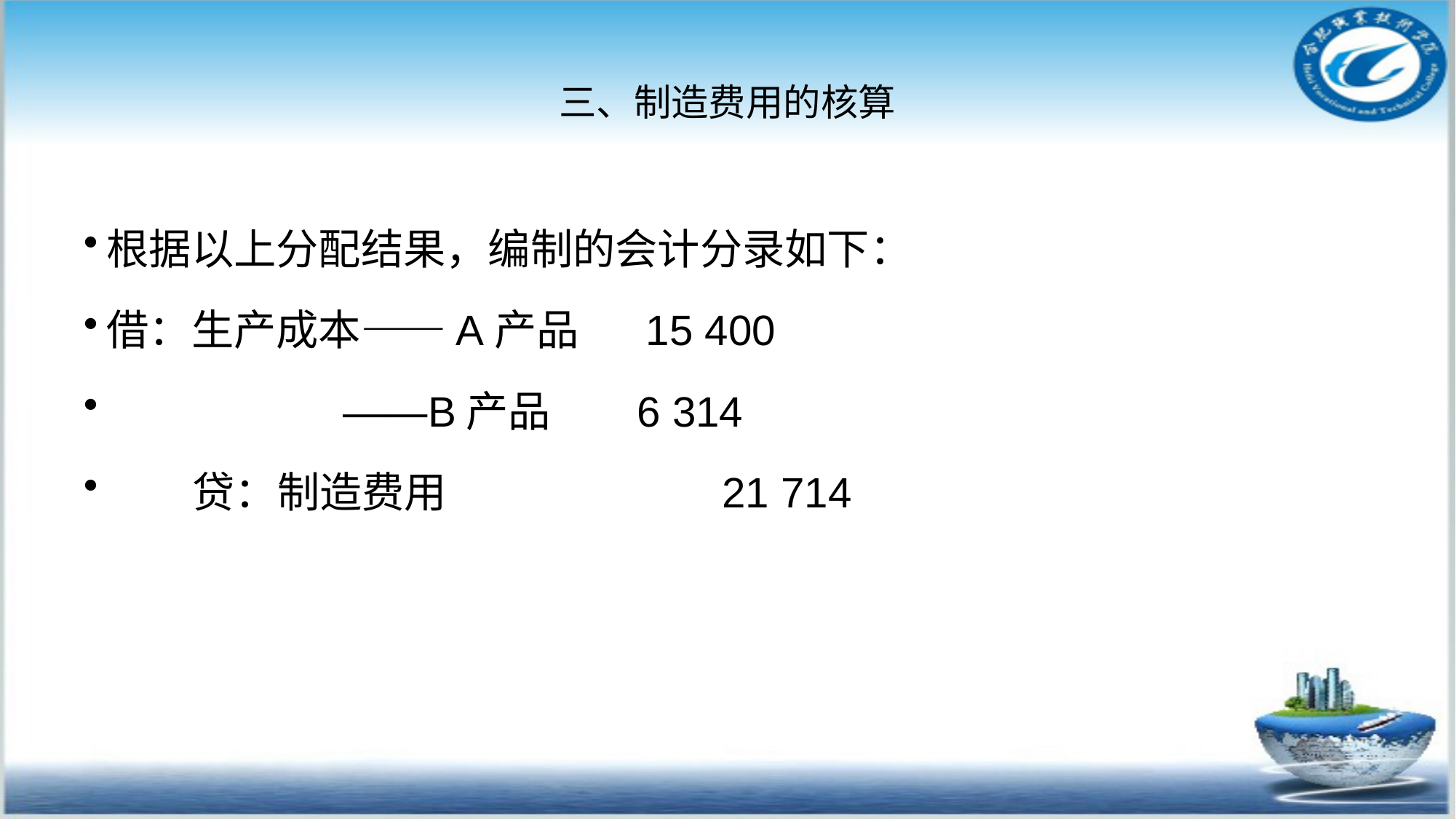

# 三、制造费用的核算
根据以上分配结果，编制的会计分录如下：
借：生产成本――A产品      15 400
                    ――B产品        6 314
        贷：制造费用                            21 714